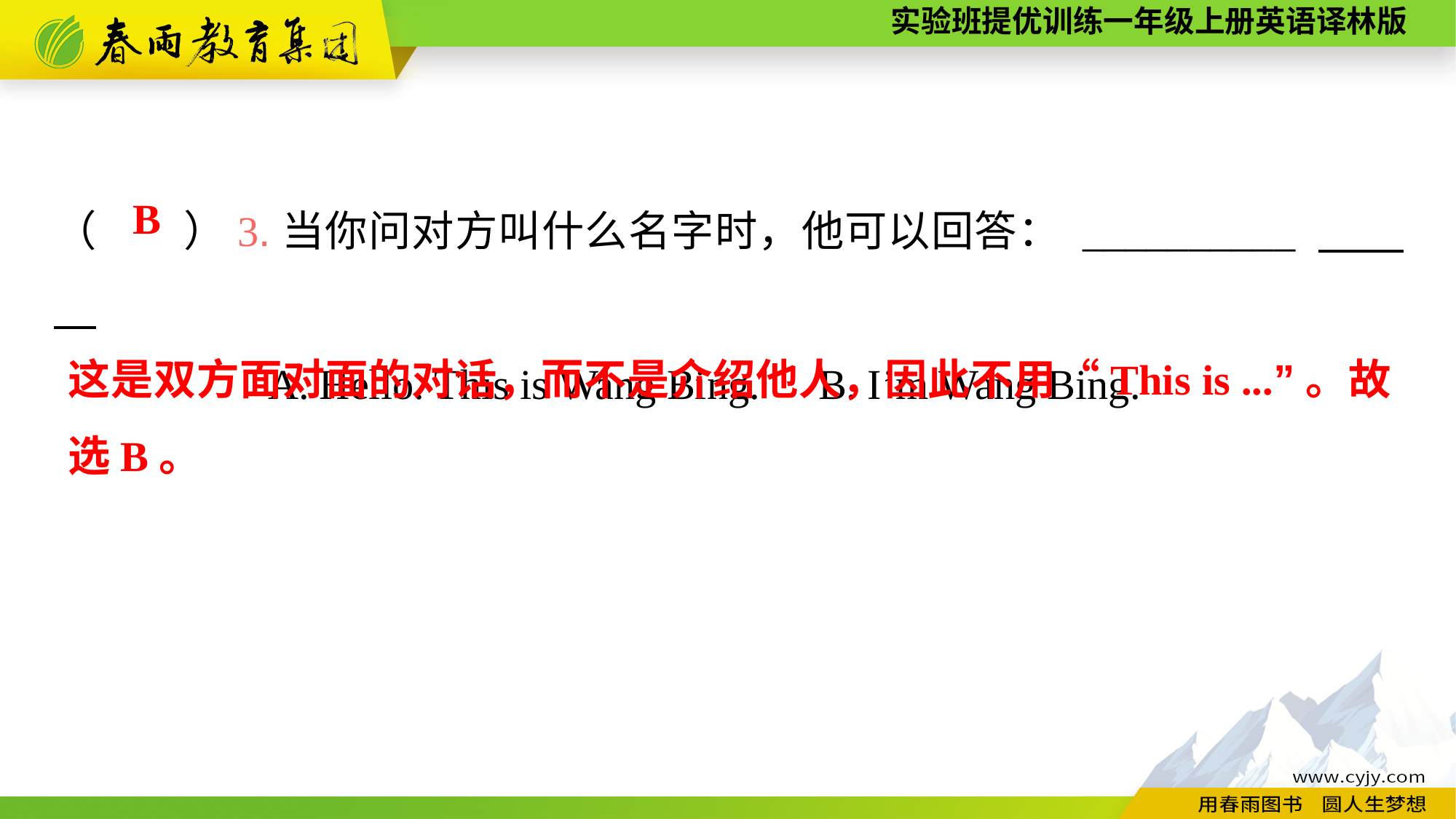

（　　）3.当你问对方叫什么名字时，他可以回答： __________
A. Hello. This is Wang Bing.	B. I’m Wang Bing.
B
这是双方面对面的对话，而不是介绍他人，因此不用“This is ...”。故选B。